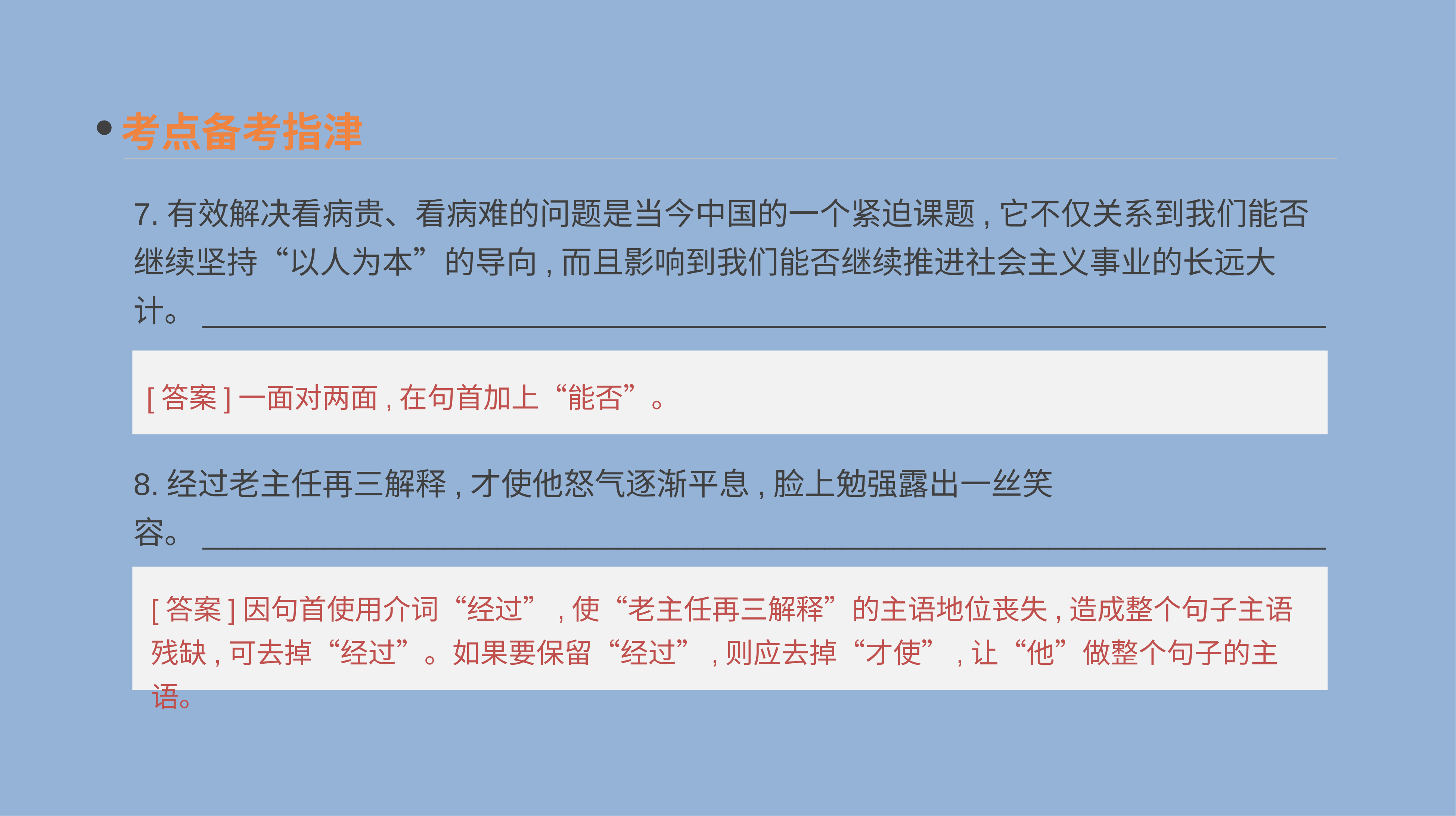

考点备考指津

7.有效解决看病贵、看病难的问题是当今中国的一个紧迫课题,它不仅关系到我们能否继续坚持“以人为本”的导向,而且影响到我们能否继续推进社会主义事业的长远大计。______________________________________________________________________________________

[答案]一面对两面,在句首加上“能否”。
8.经过老主任再三解释,才使他怒气逐渐平息,脸上勉强露出一丝笑容。______________________________________________________________________________________

[答案]因句首使用介词“经过”,使“老主任再三解释”的主语地位丧失,造成整个句子主语残缺,可去掉“经过”。如果要保留“经过”,则应去掉“才使”,让“他”做整个句子的主语。